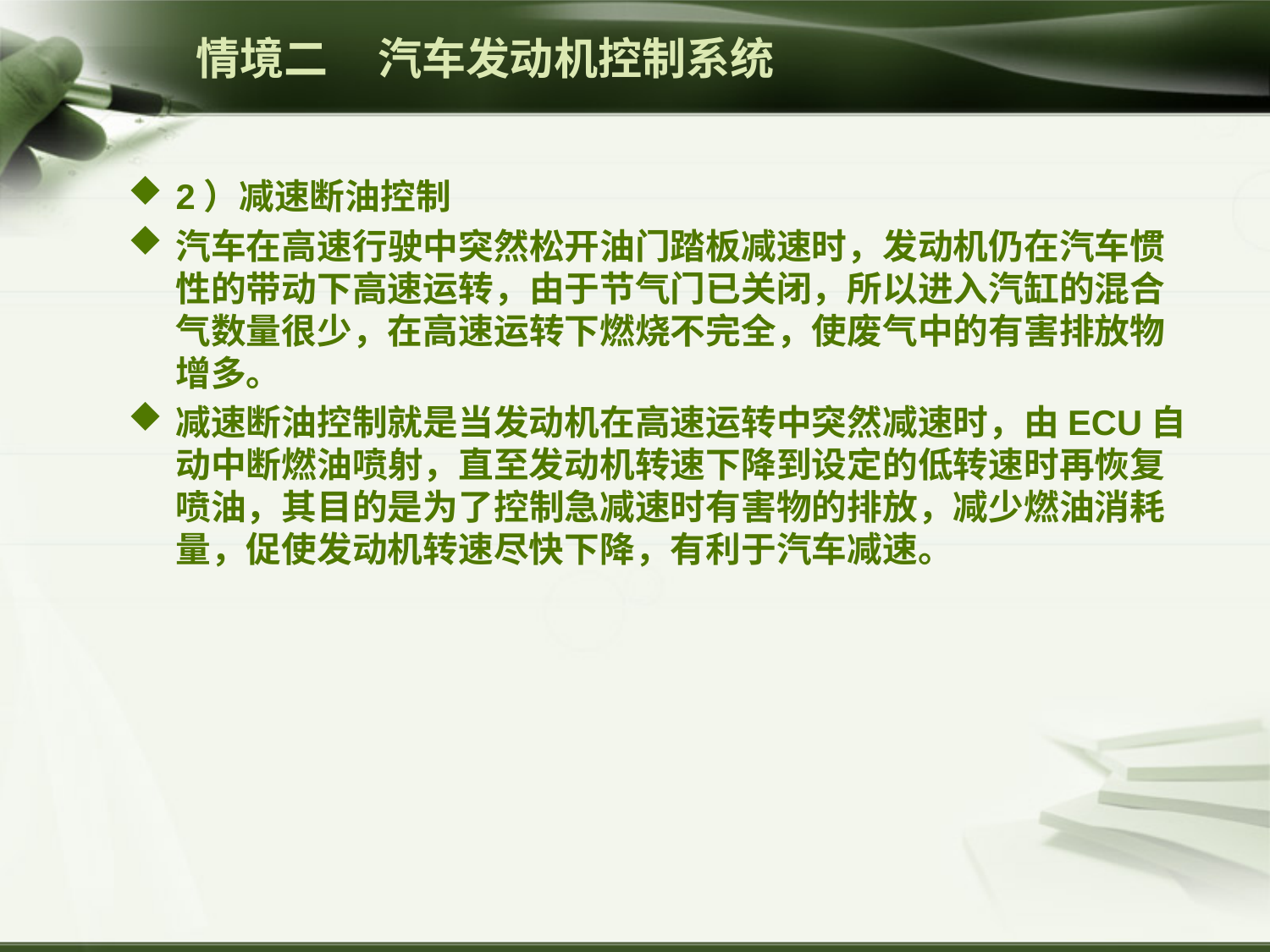

情境二     汽车发动机控制系统

2）减速断油控制
汽车在高速行驶中突然松开油门踏板减速时，发动机仍在汽车惯性的带动下高速运转，由于节气门已关闭，所以进入汽缸的混合气数量很少，在高速运转下燃烧不完全，使废气中的有害排放物增多。
减速断油控制就是当发动机在高速运转中突然减速时，由ECU自动中断燃油喷射，直至发动机转速下降到设定的低转速时再恢复喷油，其目的是为了控制急减速时有害物的排放，减少燃油消耗量，促使发动机转速尽快下降，有利于汽车减速。